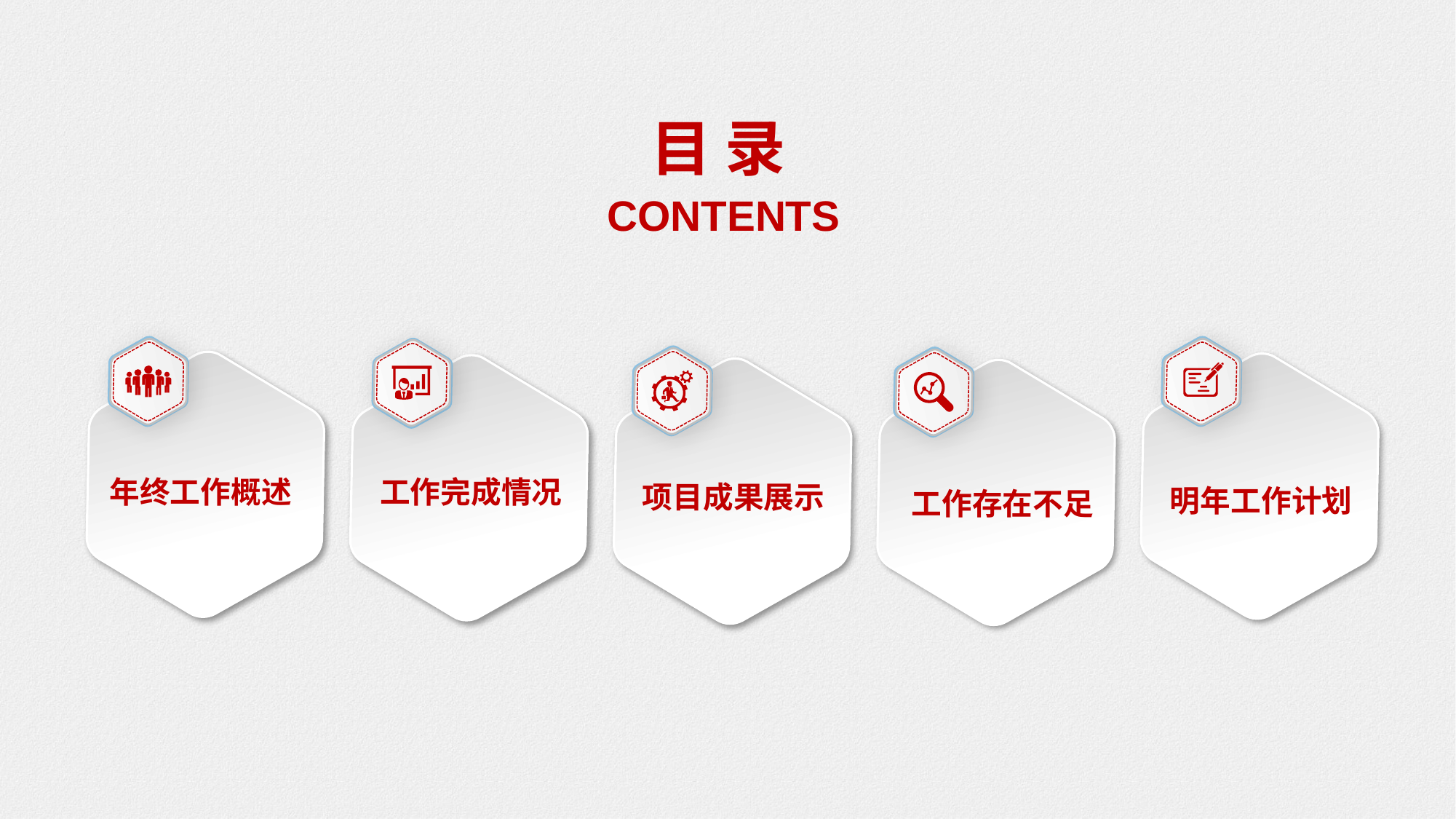

目 录
CONTENTS

年终工作概述
工作完成情况
项目成果展示
明年工作计划
工作存在不足